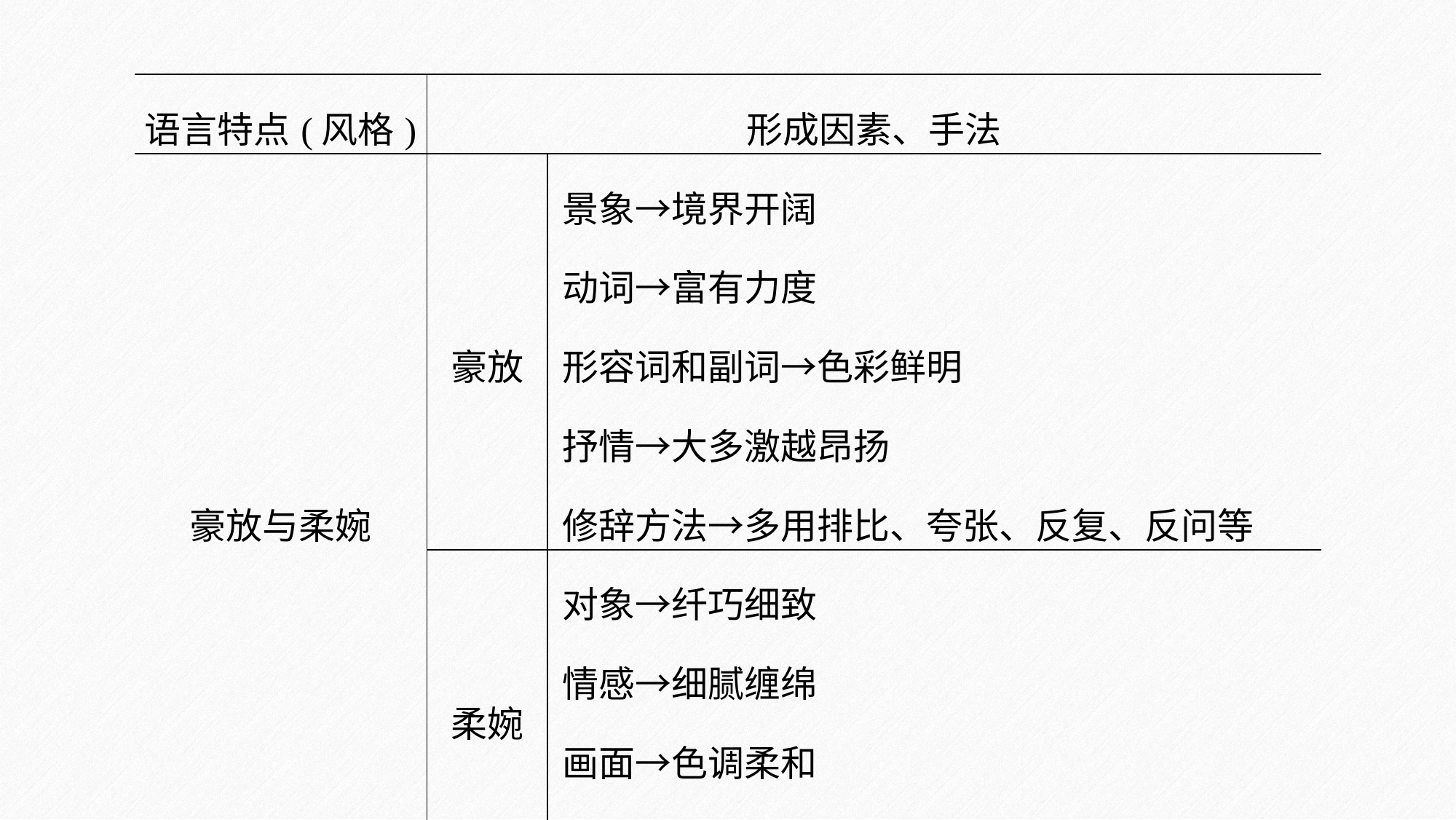

| 语言特点(风格) | 形成因素、手法 |  |
| --- | --- | --- |
| 豪放与柔婉 | 豪放 | 景象→境界开阔 动词→富有力度 形容词和副词→色彩鲜明 抒情→大多激越昂扬 修辞方法→多用排比、夸张、反复、反问等 |
|  | 柔婉 | 对象→纤巧细致 情感→细腻缠绵 画面→色调柔和 修辞方法→少用排比、夸张、设问 |